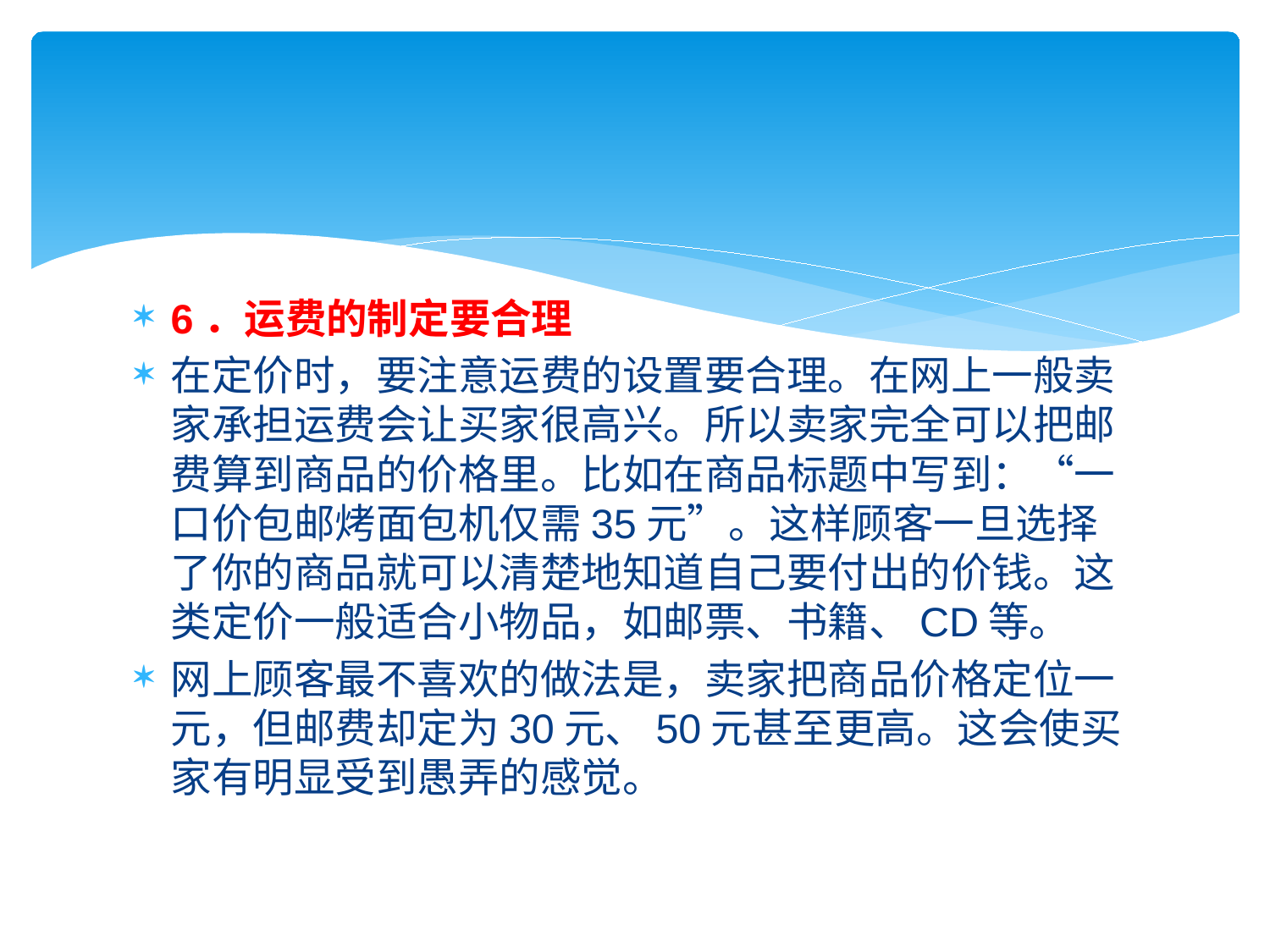

6．运费的制定要合理
在定价时，要注意运费的设置要合理。在网上一般卖家承担运费会让买家很高兴。所以卖家完全可以把邮费算到商品的价格里。比如在商品标题中写到：“一口价包邮烤面包机仅需35元”。这样顾客一旦选择了你的商品就可以清楚地知道自己要付出的价钱。这类定价一般适合小物品，如邮票、书籍、CD等。
网上顾客最不喜欢的做法是，卖家把商品价格定位一元，但邮费却定为30元、50元甚至更高。这会使买家有明显受到愚弄的感觉。